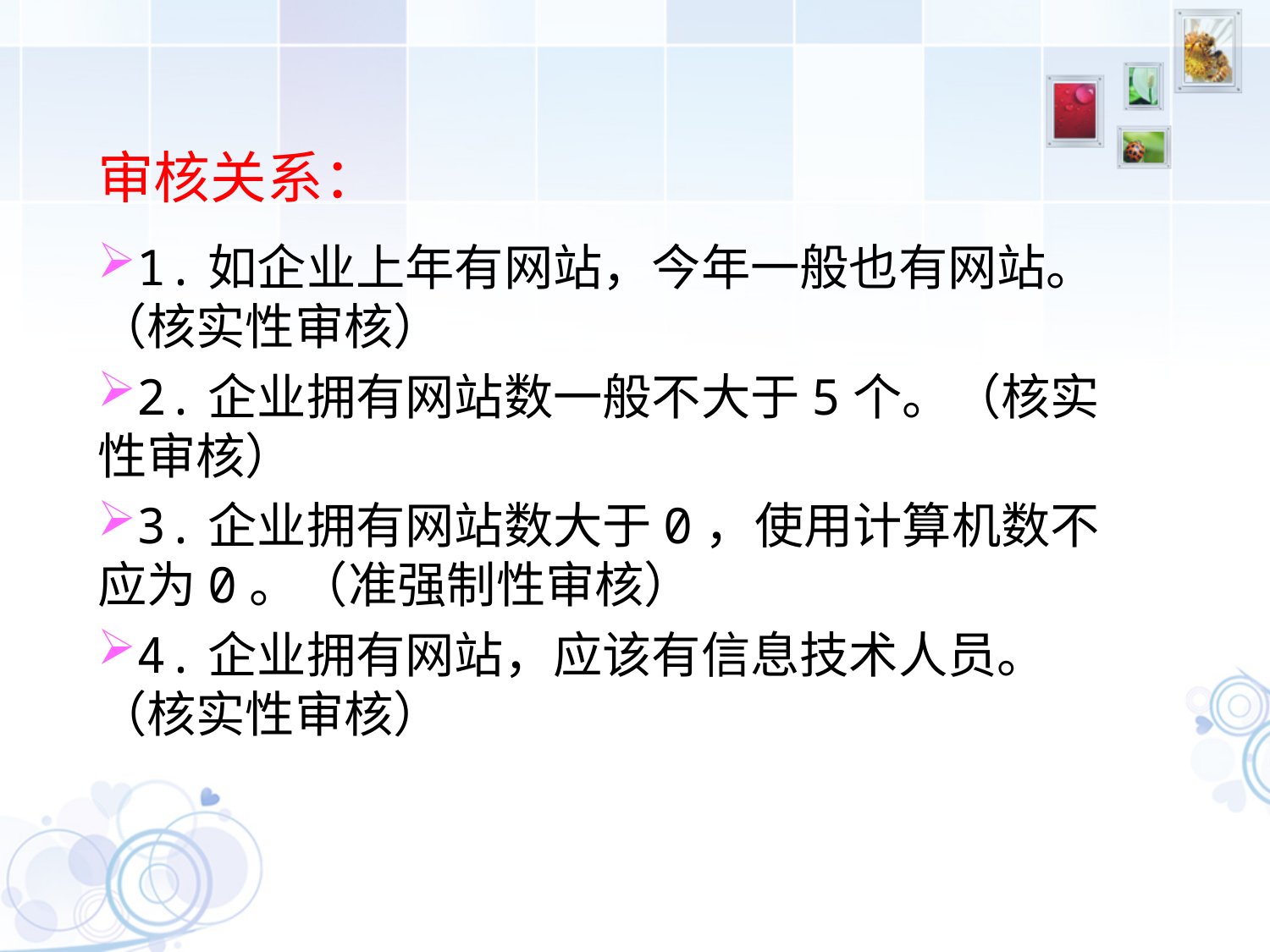

审核关系：

1.如企业上年有网站，今年一般也有网站。（核实性审核）
2.企业拥有网站数一般不大于5个。（核实性审核）
3.企业拥有网站数大于0，使用计算机数不应为0。（准强制性审核）
4.企业拥有网站，应该有信息技术人员。（核实性审核）